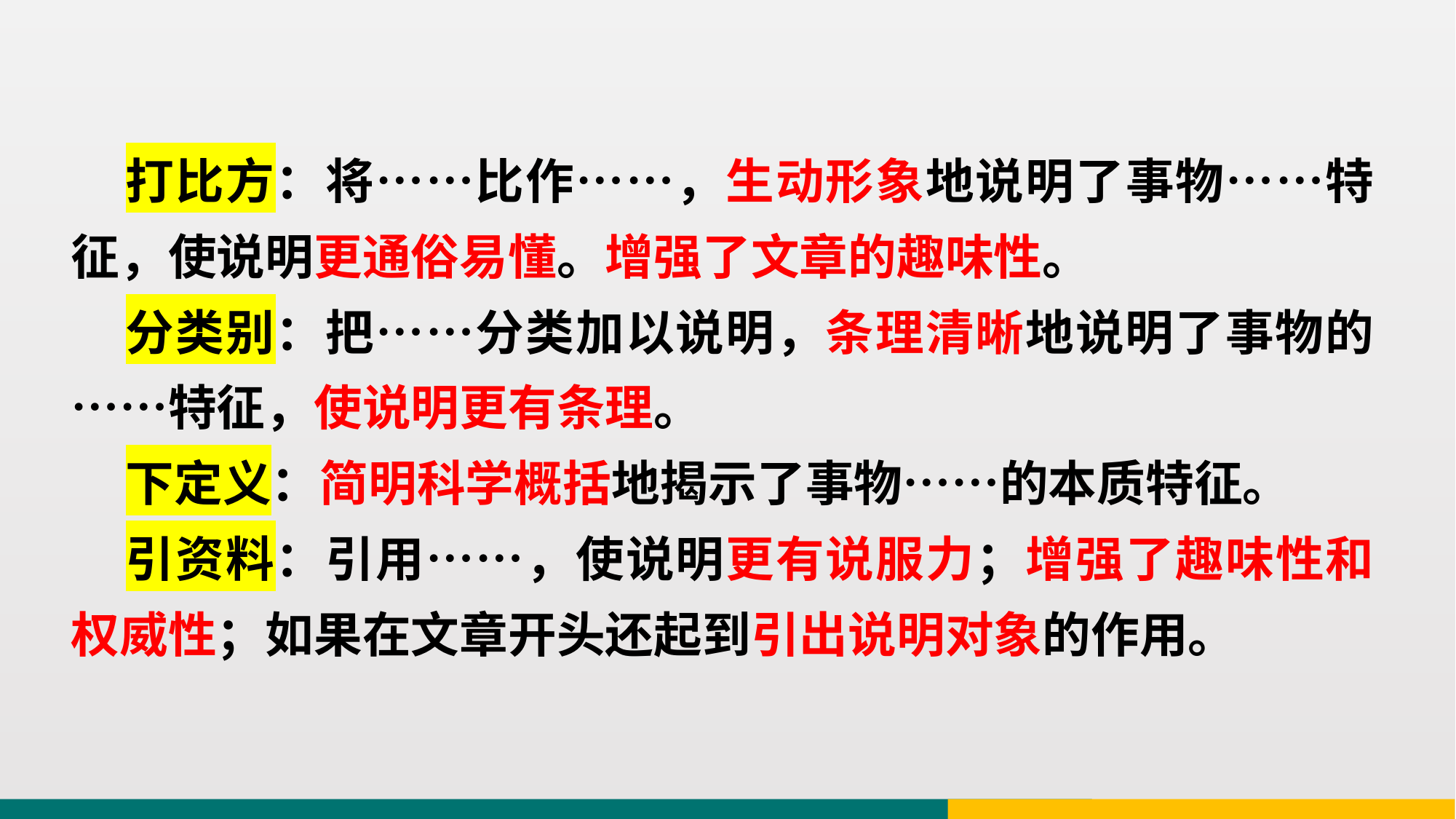

打比方：将……比作……，生动形象地说明了事物……特征，使说明更通俗易懂。增强了文章的趣味性。
分类别：把……分类加以说明，条理清晰地说明了事物的……特征，使说明更有条理。
下定义：简明科学概括地揭示了事物……的本质特征。
引资料：引用……，使说明更有说服力；增强了趣味性和权威性；如果在文章开头还起到引出说明对象的作用。